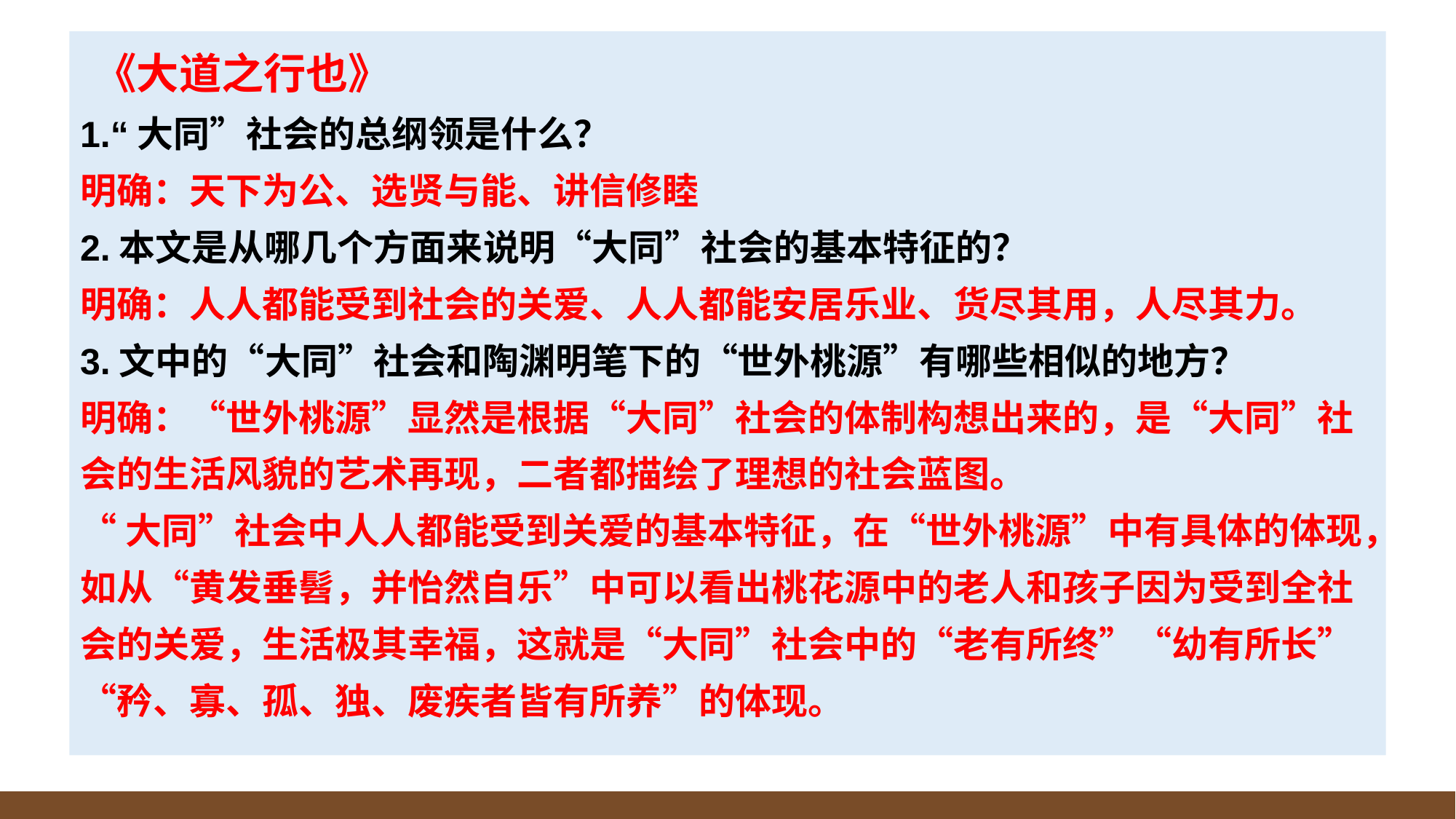

《大道之行也》
1.“大同”社会的总纲领是什么？
明确：天下为公、选贤与能、讲信修睦
2.本文是从哪几个方面来说明“大同”社会的基本特征的？
明确：人人都能受到社会的关爱、人人都能安居乐业、货尽其用，人尽其力。
3.文中的“大同”社会和陶渊明笔下的“世外桃源”有哪些相似的地方？
明确：“世外桃源”显然是根据“大同”社会的体制构想出来的，是“大同”社会的生活风貌的艺术再现，二者都描绘了理想的社会蓝图。
“大同”社会中人人都能受到关爱的基本特征，在“世外桃源”中有具体的体现，如从“黄发垂髫，并怡然自乐”中可以看出桃花源中的老人和孩子因为受到全社会的关爱，生活极其幸福，这就是“大同”社会中的“老有所终”“幼有所长”“矜、寡、孤、独、废疾者皆有所养”的体现。